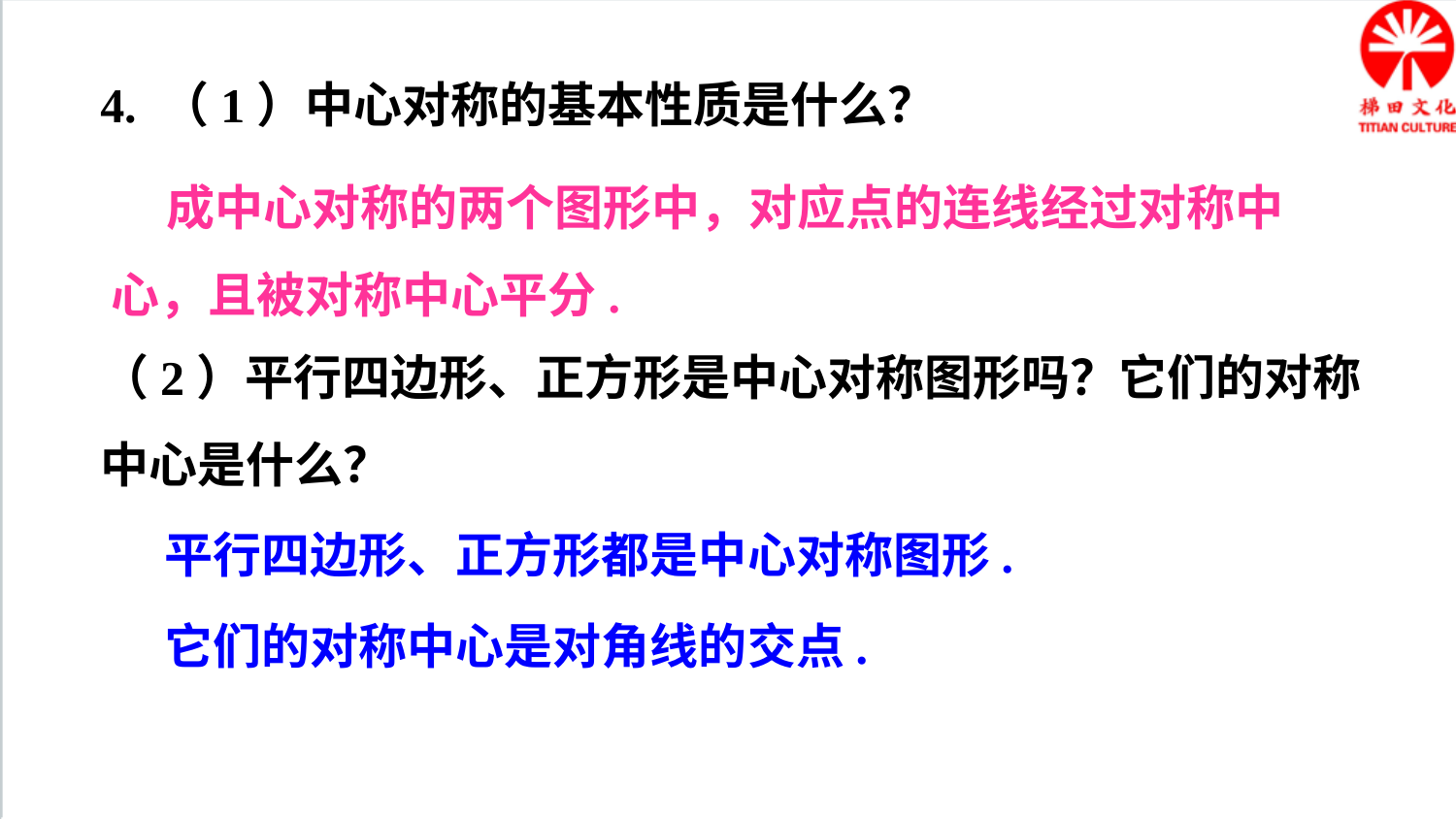

4. （1）中心对称的基本性质是什么？
    成中心对称的两个图形中，对应点的连线经过对称中心，且被对称中心平分.
（2）平行四边形、正方形是中心对称图形吗？它们的对称中心是什么？
    平行四边形、正方形都是中心对称图形.
    它们的对称中心是对角线的交点.